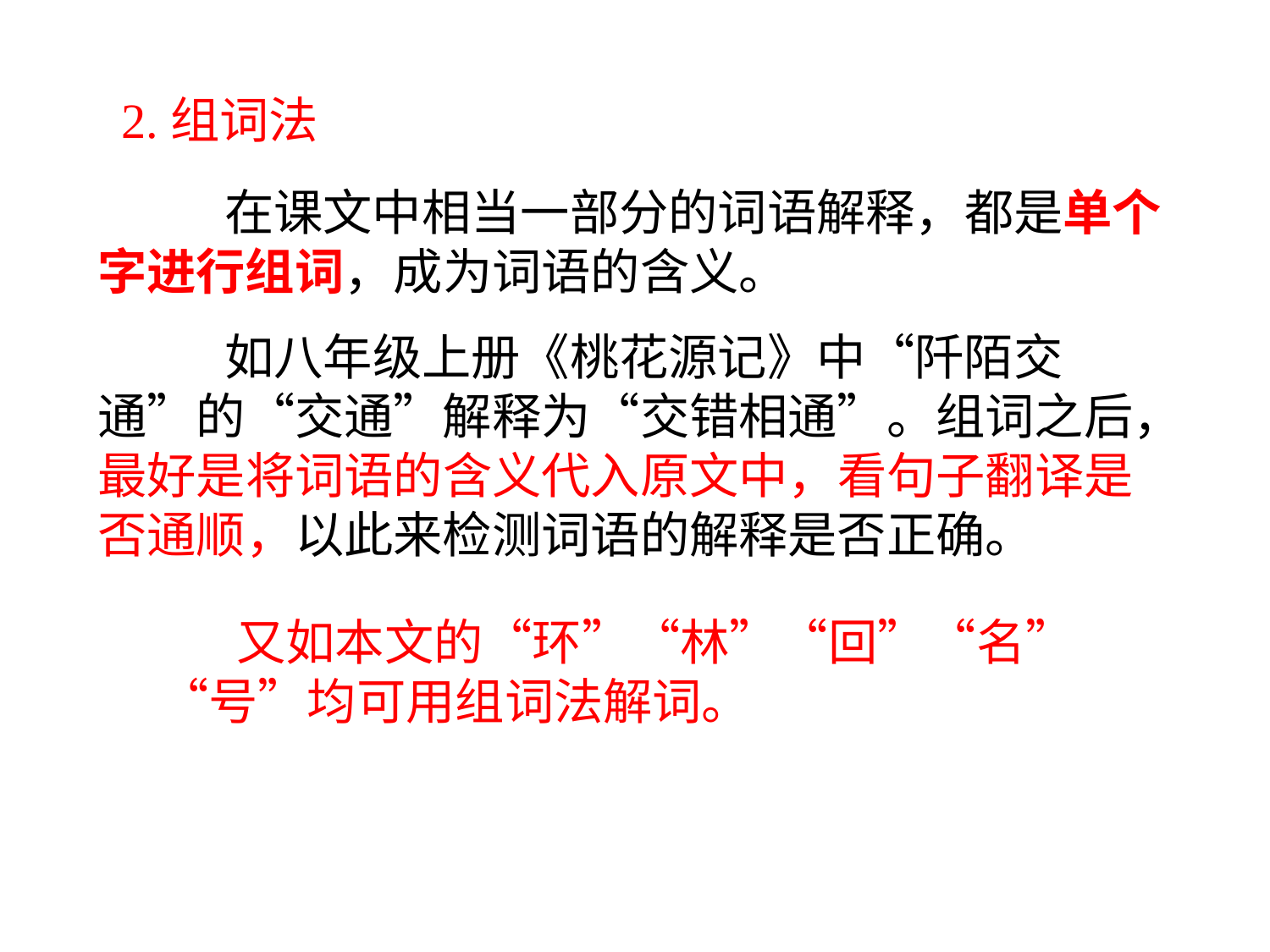

2.组词法
	在课文中相当一部分的词语解释，都是单个字进行组词，成为词语的含义。
	如八年级上册《桃花源记》中“阡陌交通”的“交通”解释为“交错相通”。组词之后，最好是将词语的含义代入原文中，看句子翻译是否通顺，以此来检测词语的解释是否正确。
        又如本文的“环”“林”“回”“名”“号”均可用组词法解词。